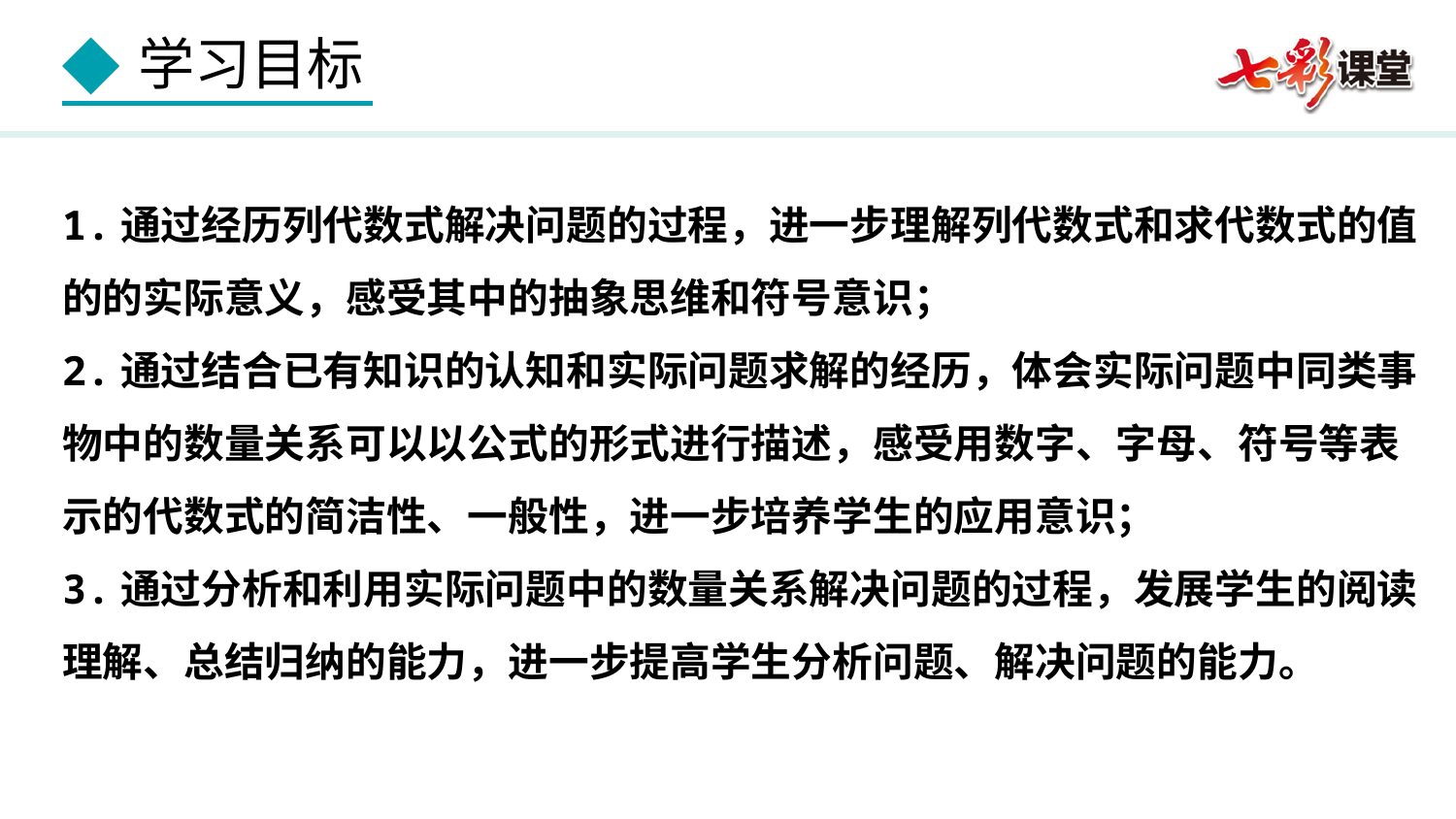

1.通过经历列代数式解决问题的过程，进一步理解列代数式和求代数式的值的的实际意义，感受其中的抽象思维和符号意识；
2.通过结合已有知识的认知和实际问题求解的经历，体会实际问题中同类事物中的数量关系可以以公式的形式进行描述，感受用数字、字母、符号等表示的代数式的简洁性、一般性，进一步培养学生的应用意识；
3.通过分析和利用实际问题中的数量关系解决问题的过程，发展学生的阅读理解、总结归纳的能力，进一步提高学生分析问题、解决问题的能力。